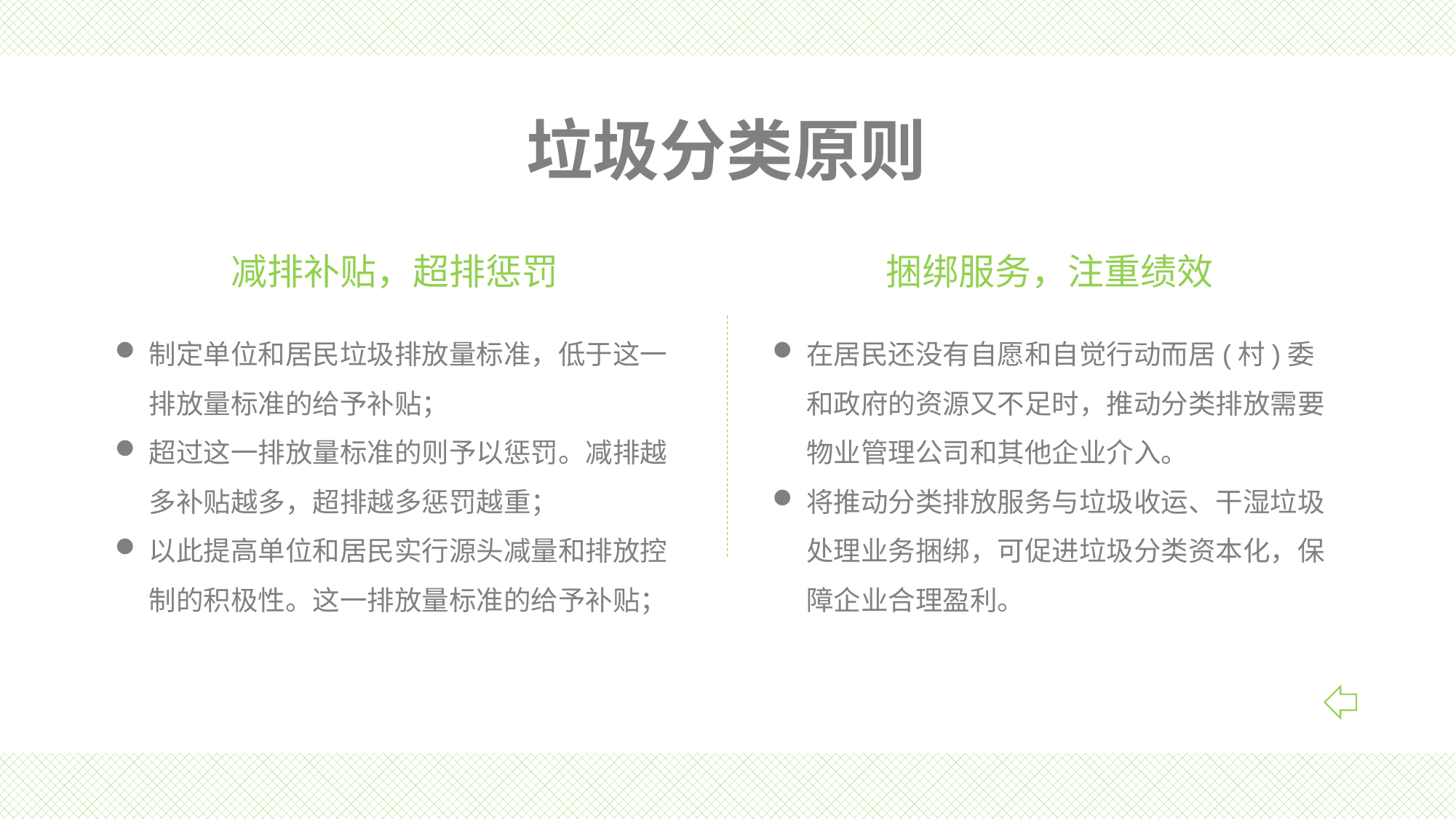

垃圾分类原则
捆绑服务，注重绩效
减排补贴，超排惩罚
制定单位和居民垃圾排放量标准，低于这一排放量标准的给予补贴；
超过这一排放量标准的则予以惩罚。减排越多补贴越多，超排越多惩罚越重；
以此提高单位和居民实行源头减量和排放控制的积极性。这一排放量标准的给予补贴；
在居民还没有自愿和自觉行动而居(村)委和政府的资源又不足时，推动分类排放需要物业管理公司和其他企业介入。
将推动分类排放服务与垃圾收运、干湿垃圾处理业务捆绑，可促进垃圾分类资本化，保障企业合理盈利。